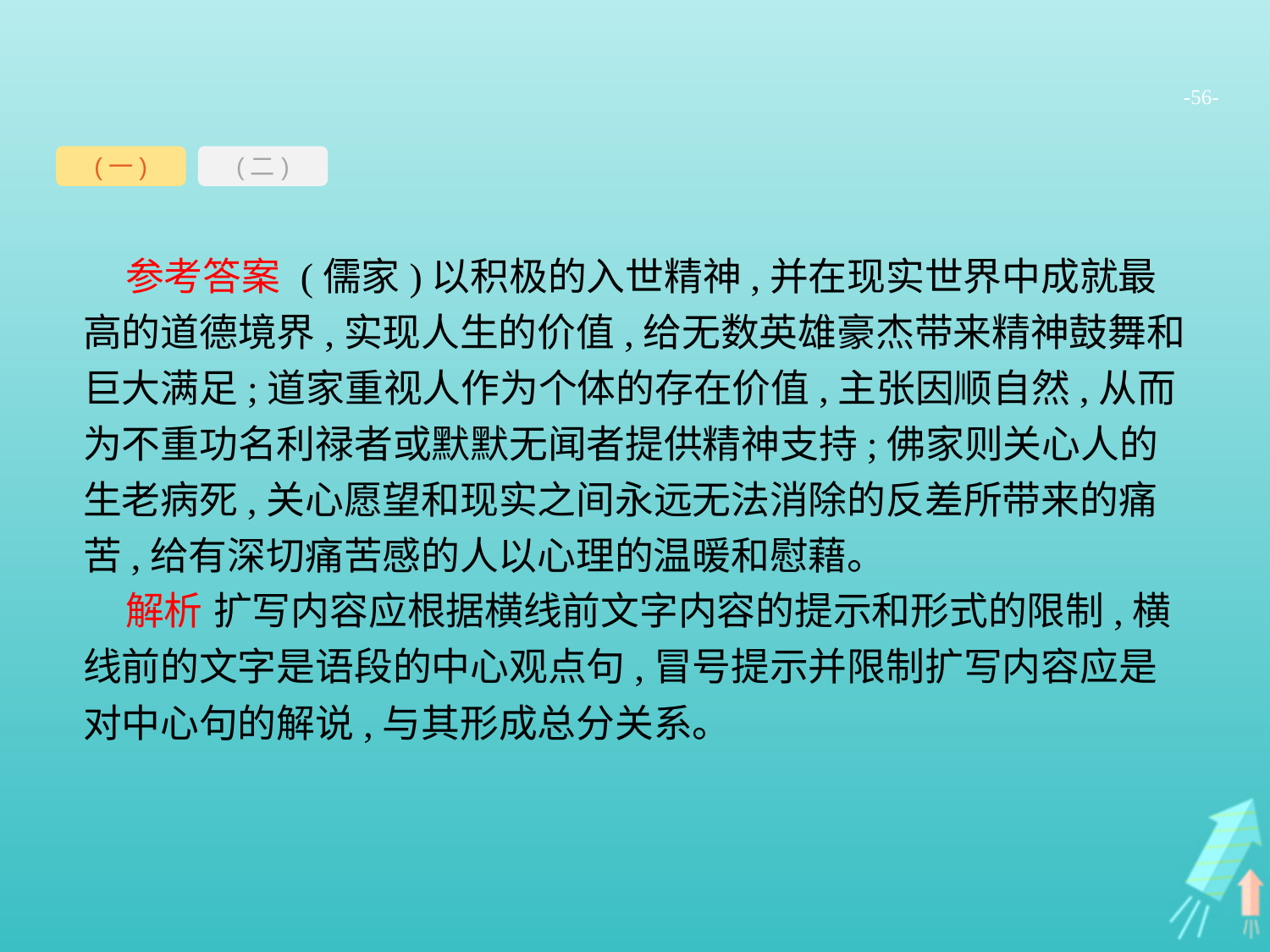

-56-
(一)
(二)
参考答案 (儒家)以积极的入世精神,并在现实世界中成就最高的道德境界,实现人生的价值,给无数英雄豪杰带来精神鼓舞和巨大满足;道家重视人作为个体的存在价值,主张因顺自然,从而为不重功名利禄者或默默无闻者提供精神支持;佛家则关心人的生老病死,关心愿望和现实之间永远无法消除的反差所带来的痛苦,给有深切痛苦感的人以心理的温暖和慰藉。
解析 扩写内容应根据横线前文字内容的提示和形式的限制,横线前的文字是语段的中心观点句,冒号提示并限制扩写内容应是对中心句的解说,与其形成总分关系。